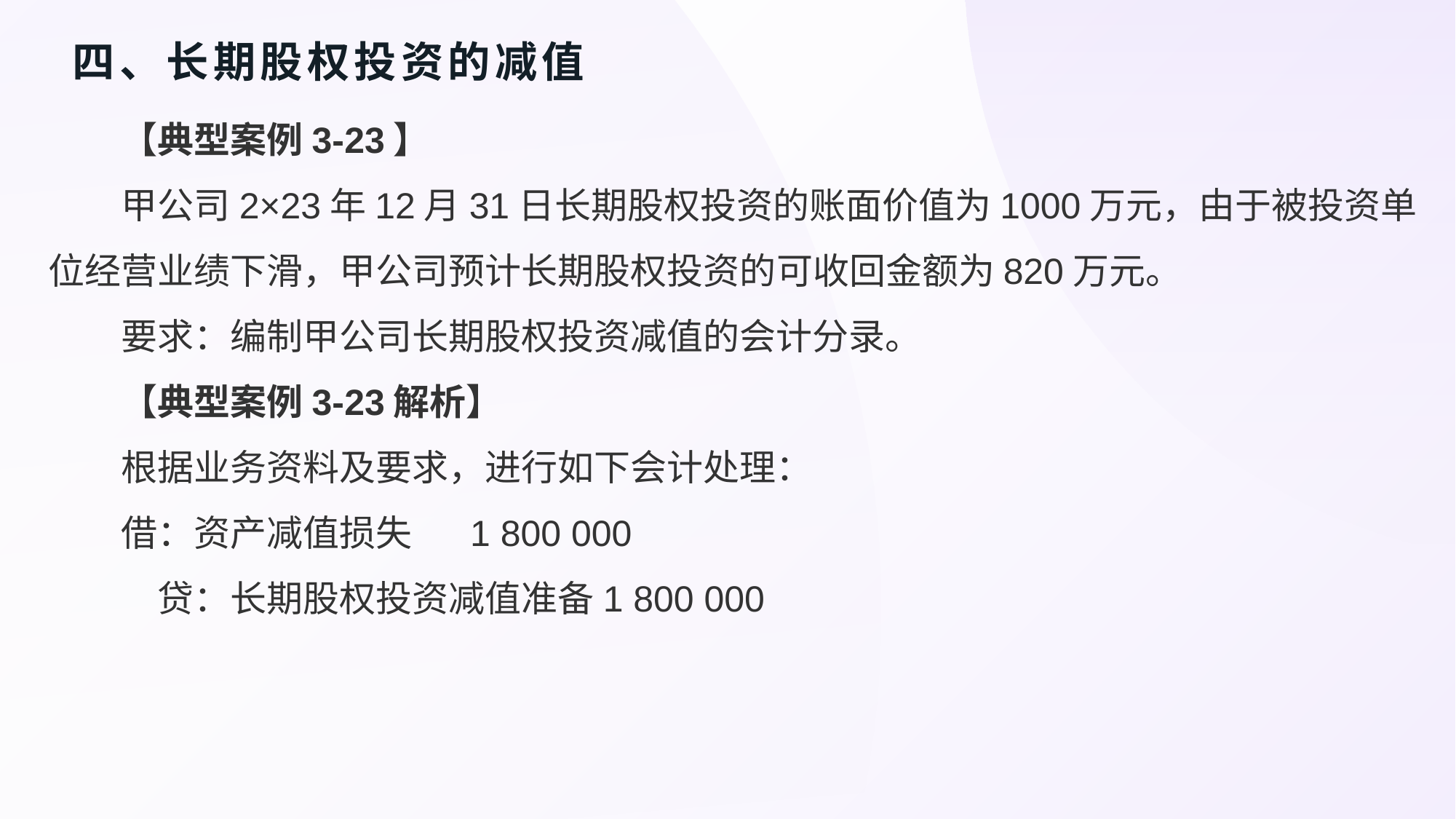

# 四、长期股权投资的减值
【典型案例3-23】
甲公司2×23年12月31日长期股权投资的账面价值为1000万元，由于被投资单位经营业绩下滑，甲公司预计长期股权投资的可收回金额为820万元。
要求：编制甲公司长期股权投资减值的会计分录。
【典型案例3-23解析】
根据业务资料及要求，进行如下会计处理：
借：资产减值损失      1 800 000
　贷：长期股权投资减值准备1 800 000